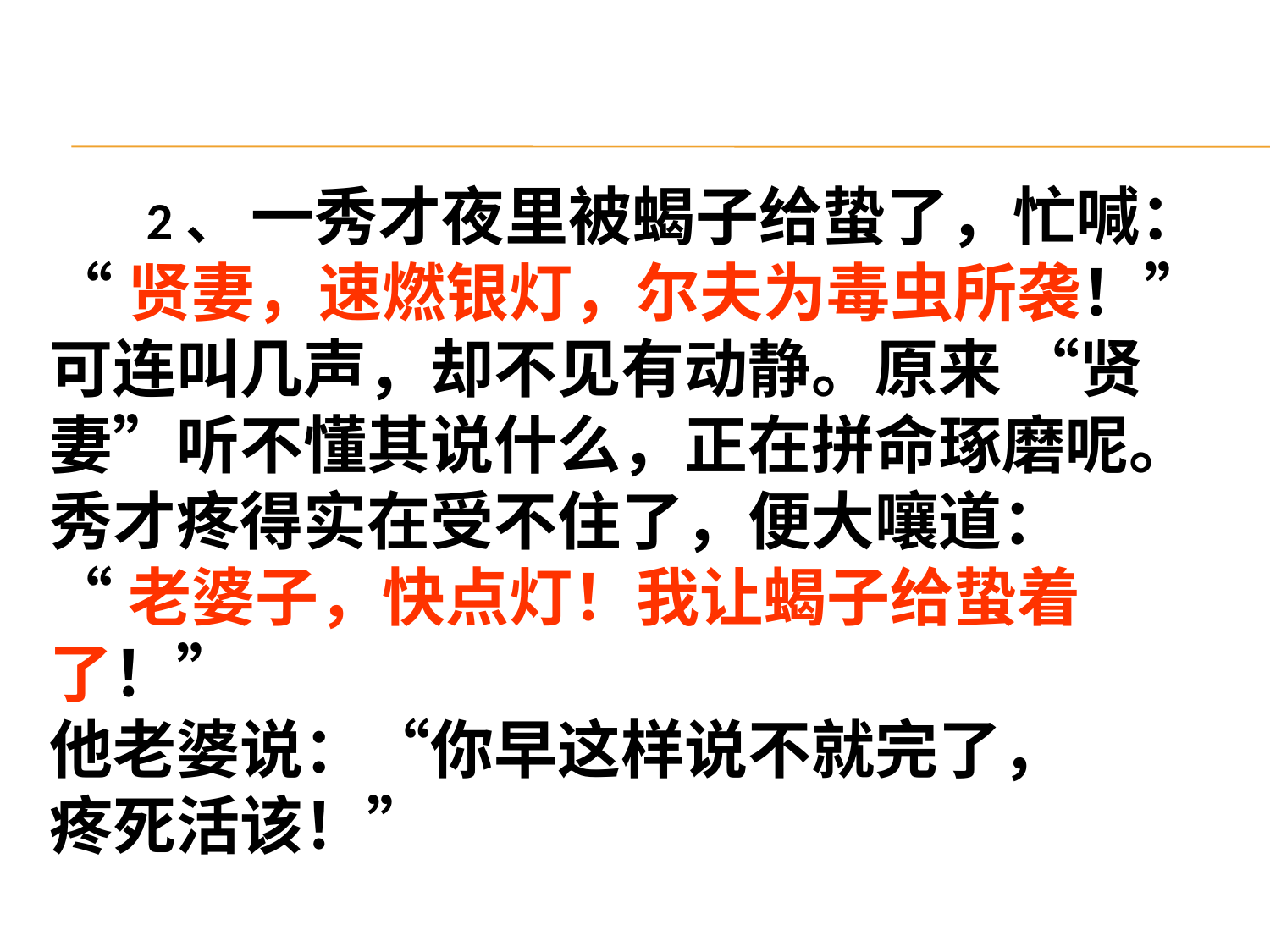

2、 一秀才夜里被蝎子给蛰了，忙喊：
“贤妻，速燃银灯，尔夫为毒虫所袭！”
可连叫几声，却不见有动静。原来 “贤
妻”听不懂其说什么，正在拼命琢磨呢。
秀才疼得实在受不住了，便大嚷道：
“老婆子，快点灯！我让蝎子给蛰着了！”
他老婆说：“你早这样说不就完了，
疼死活该！”